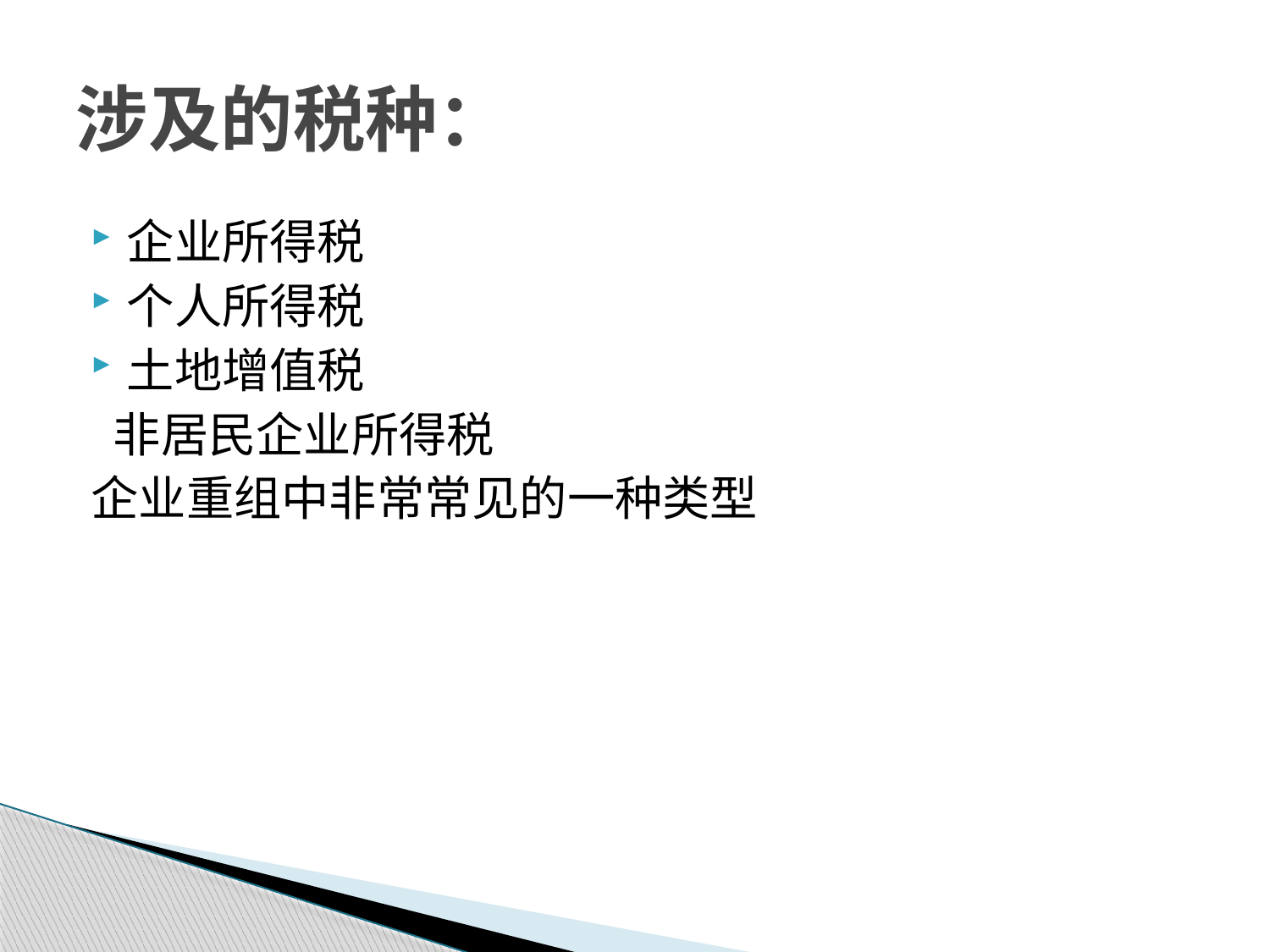

# 涉及的税种：
企业所得税
个人所得税
土地增值税
 非居民企业所得税
企业重组中非常常见的一种类型